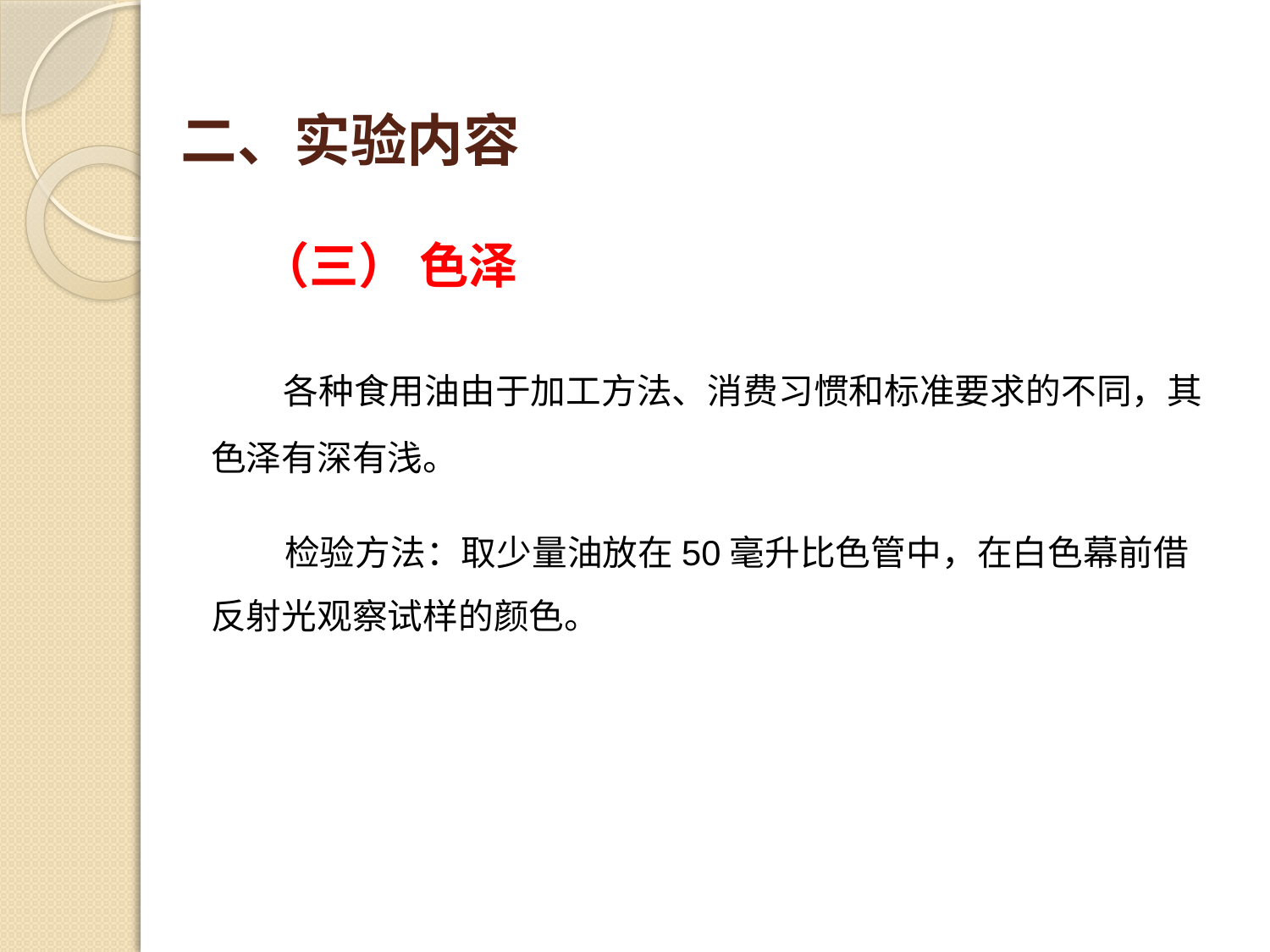

# 二、实验内容
（三） 色泽
 各种食用油由于加工方法、消费习惯和标准要求的不同，其色泽有深有浅。
  检验方法：取少量油放在50毫升比色管中，在白色幕前借反射光观察试样的颜色。